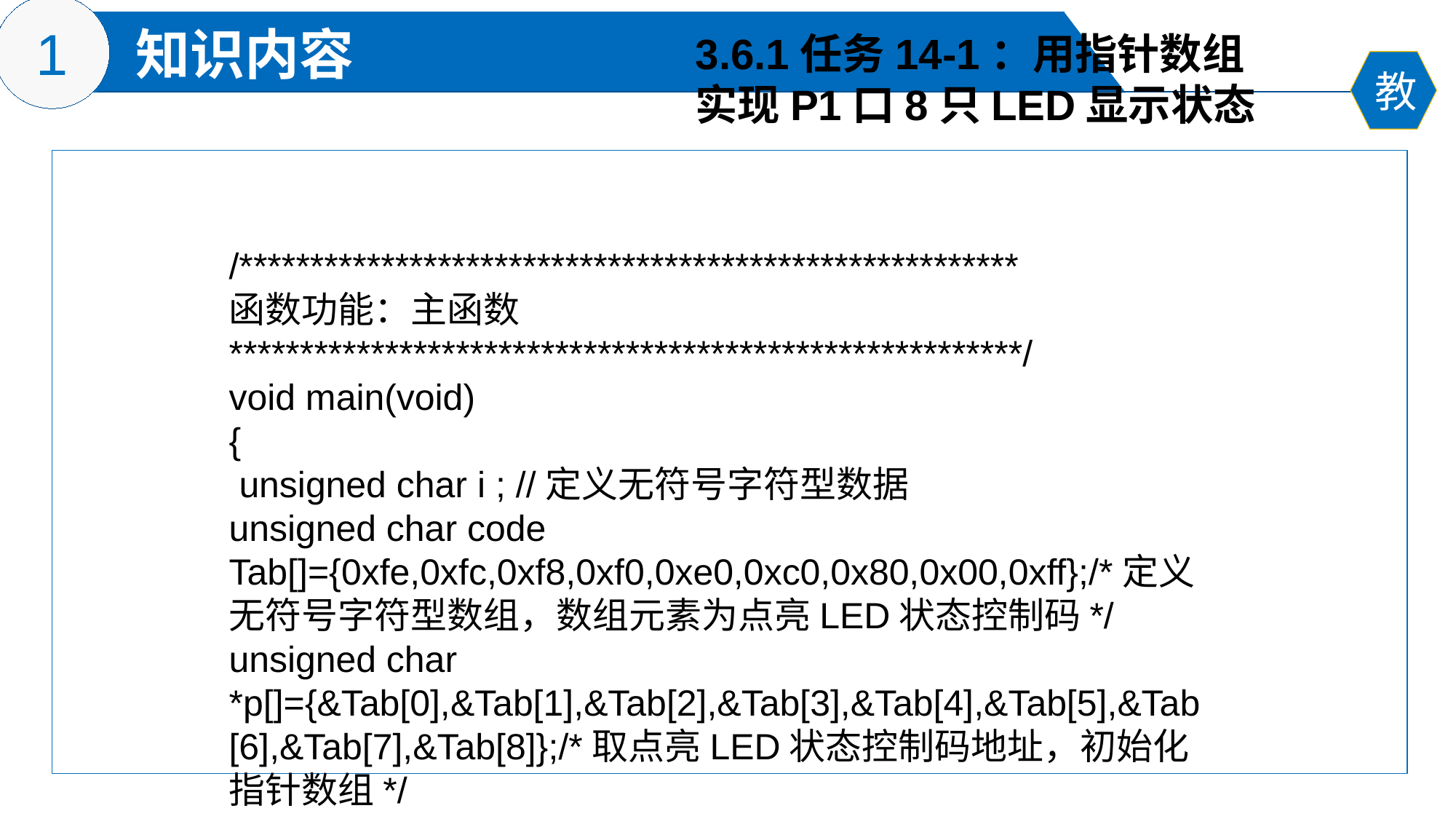

3.6.1任务14-1：用指针数组
实现P1口8只LED显示状态
/*******************************************************
函数功能：主函数
********************************************************/
void main(void)
{
 unsigned char i ; //定义无符号字符型数据
unsigned char code Tab[]={0xfe,0xfc,0xf8,0xf0,0xe0,0xc0,0x80,0x00,0xff};/*定义无符号字符型数组，数组元素为点亮LED状态控制码*/
unsigned char *p[]={&Tab[0],&Tab[1],&Tab[2],&Tab[3],&Tab[4],&Tab[5],&Tab[6],&Tab[7],&Tab[8]};/*取点亮LED状态控制码地址，初始化指针数组*/